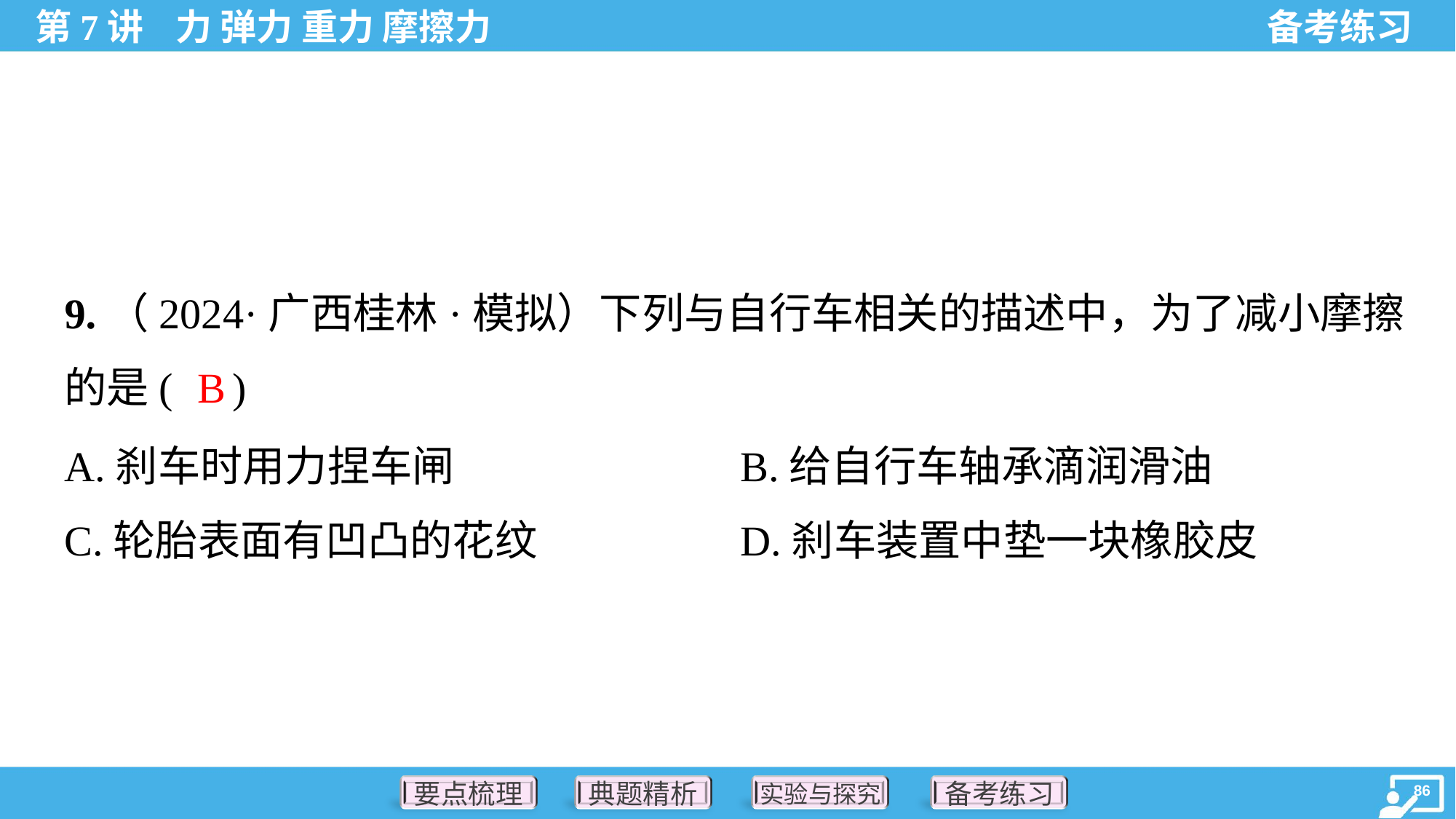

9.（2024·广西桂林·模拟）下列与自行车相关的描述中，为了减小摩擦
的是(     )
B
A.刹车时用力捏车闸	B.给自行车轴承滴润滑油
C.轮胎表面有凹凸的花纹	D.刹车装置中垫一块橡胶皮